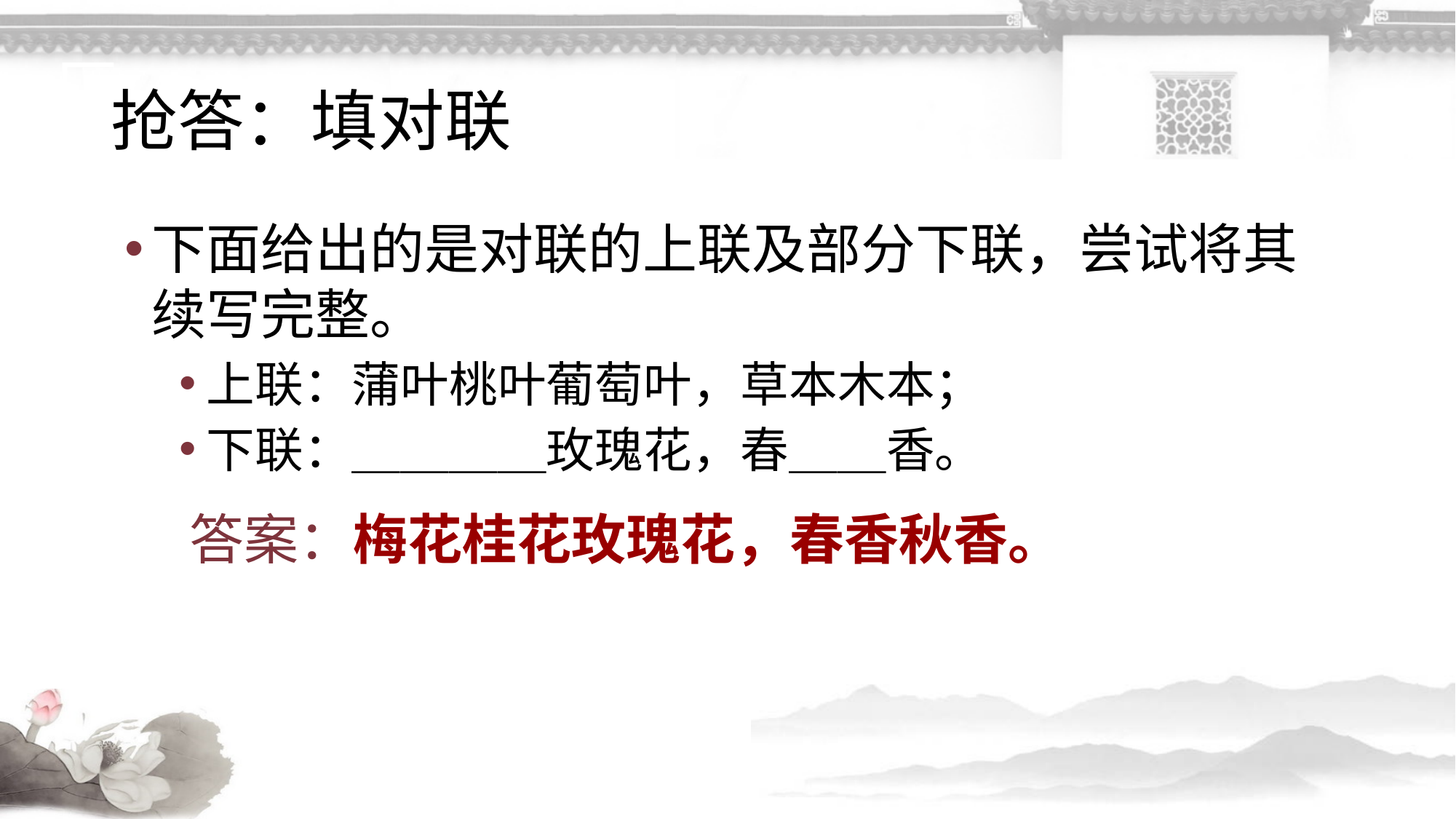

# 抢答：填对联
下面给出的是对联的上联及部分下联，尝试将其续写完整。
上联：蒲叶桃叶葡萄叶，草本木本；
下联：＿＿＿＿玫瑰花，春＿＿香。
答案：梅花桂花玫瑰花，春香秋香。